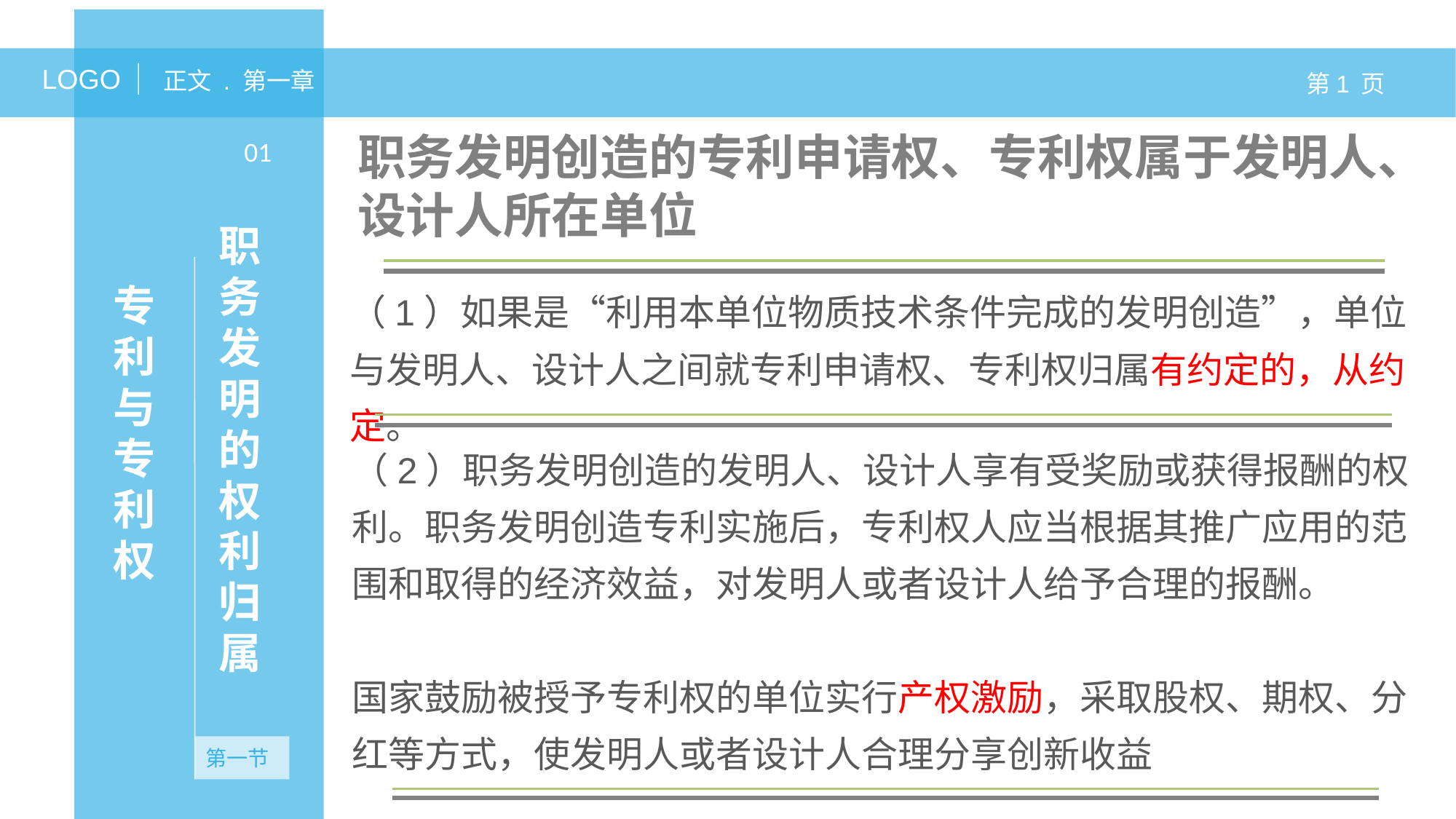

LOGO
正文 . 第一章

第1 页
职务发明的权利归属
职务发明创造的专利申请权、专利权属于发明人、设计人所在单位
01

（1）如果是“利用本单位物质技术条件完成的发明创造”，单位与发明人、设计人之间就专利申请权、专利权归属有约定的，从约定。
专利与专利权
无资产
（2）职务发明创造的发明人、设计人享有受奖励或获得报酬的权利。职务发明创造专利实施后，专利权人应当根据其推广应用的范围和取得的经济效益，对发明人或者设计人给予合理的报酬。

国家鼓励被授予专利权的单位实行产权激励，采取股权、期权、分红等方式，使发明人或者设计人合理分享创新收益
第一节